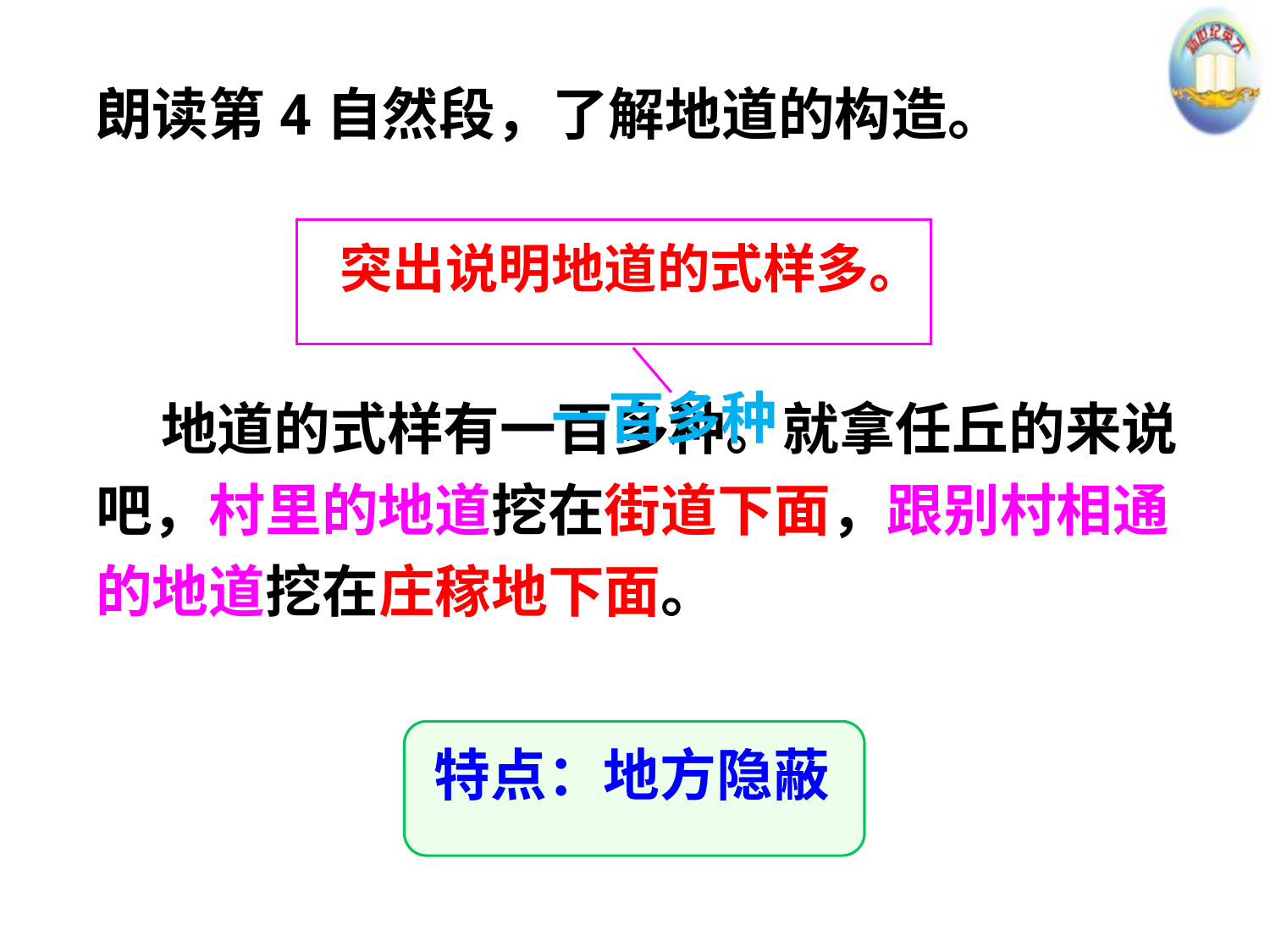

朗读第4自然段，了解地道的构造。

突出说明地道的式样多。
    地道的式样有一百多种。就拿任丘的来说吧，村里的地道挖在街道下面，跟别村相通的地道挖在庄稼地下面。
一百多种

特点：地方隐蔽